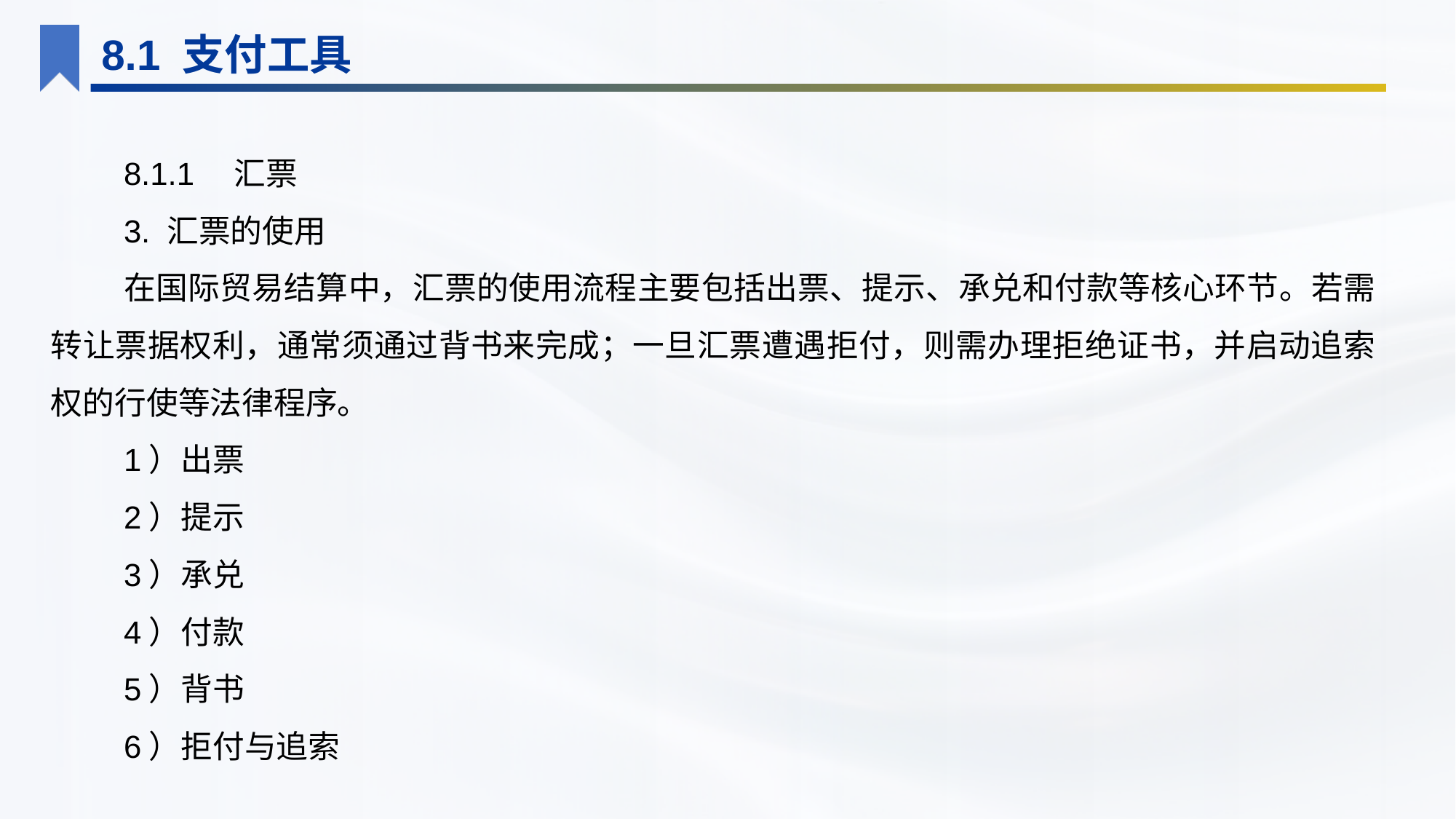

8.1 支付工具
8.1.1　汇票
3. 汇票的使用
在国际贸易结算中，汇票的使用流程主要包括出票、提示、承兑和付款等核心环节。若需转让票据权利，通常须通过背书来完成；一旦汇票遭遇拒付，则需办理拒绝证书，并启动追索权的行使等法律程序。
1）出票
2）提示
3）承兑
4）付款
5）背书
6）拒付与追索